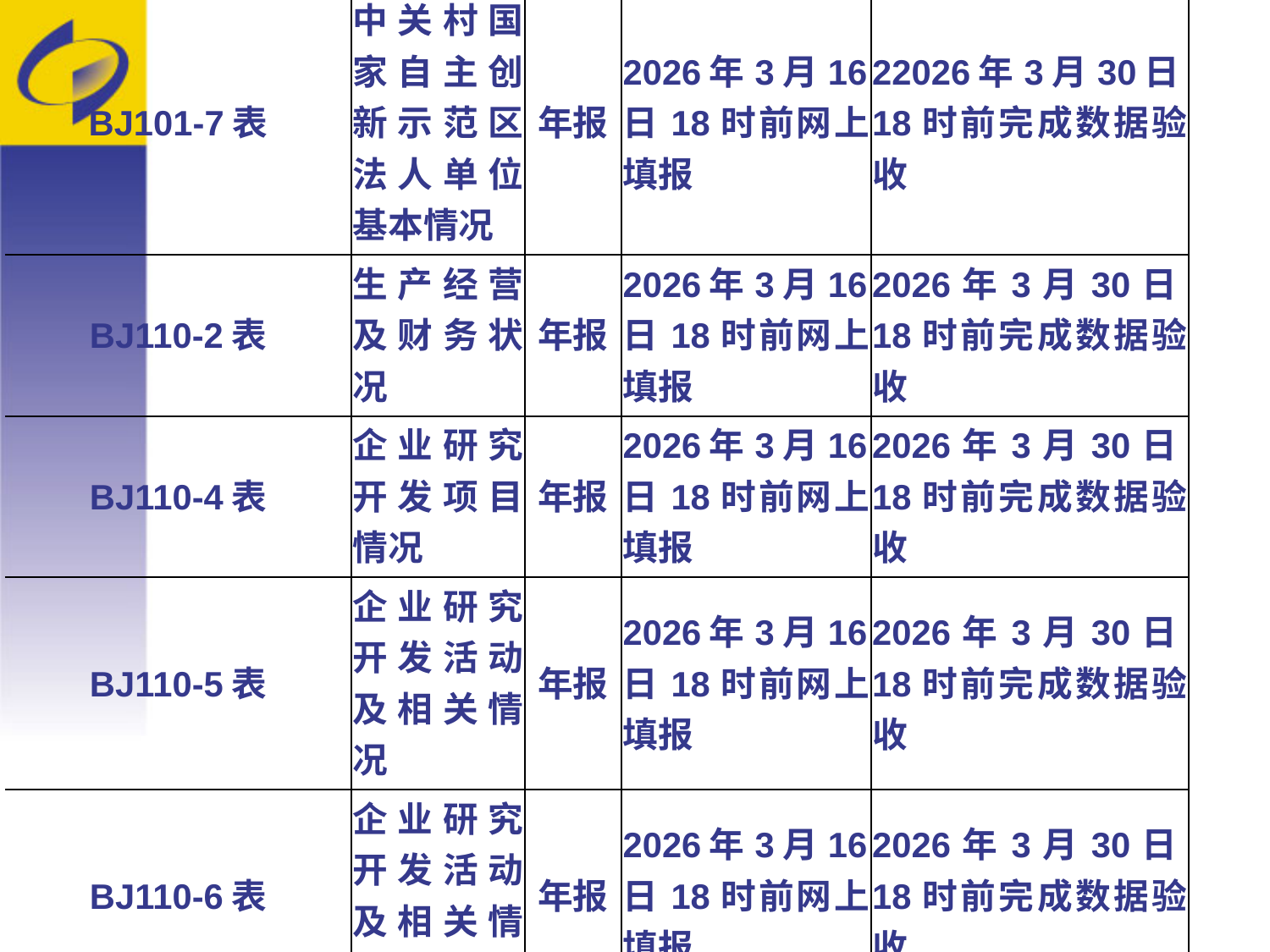

| BJ101-7表 | 中关村国家自主创新示范区法人单位基本情况 | 年报 | 2026年3月16日18时前网上填报 | 22026年3月30日18时前完成数据验收 |  |
| --- | --- | --- | --- | --- | --- |
| BJ110-2表 | 生产经营及财务状况 | 年报 | 2026年3月16日18时前网上填报 | 2026年3月30日18时前完成数据验收 |  |
| BJ110-4表 | 企业研究开发项目情况 | 年报 | 2026年3月16日18时前网上填报 | 2026年3月30日18时前完成数据验收 |  |
| BJ110-5表 | 企业研究开发活动及相关情况 | 年报 | 2026年3月16日18时前网上填报 | 2026年3月30日18时前完成数据验收 |  |
| BJ110-6表 | 企业研究开发活动及相关情况附表 | 年报 | 2026年3月16日18时前网上填报 | 2026年3月30日18时前完成数据验收 |  |
| BJ110-8表 | 人力资源情况 | 年报 | 2026年3月16日18时前网上填报 | 2026年3月30日18时前完成数据验收 |  |
| （ |  |  |  |  |  |
#